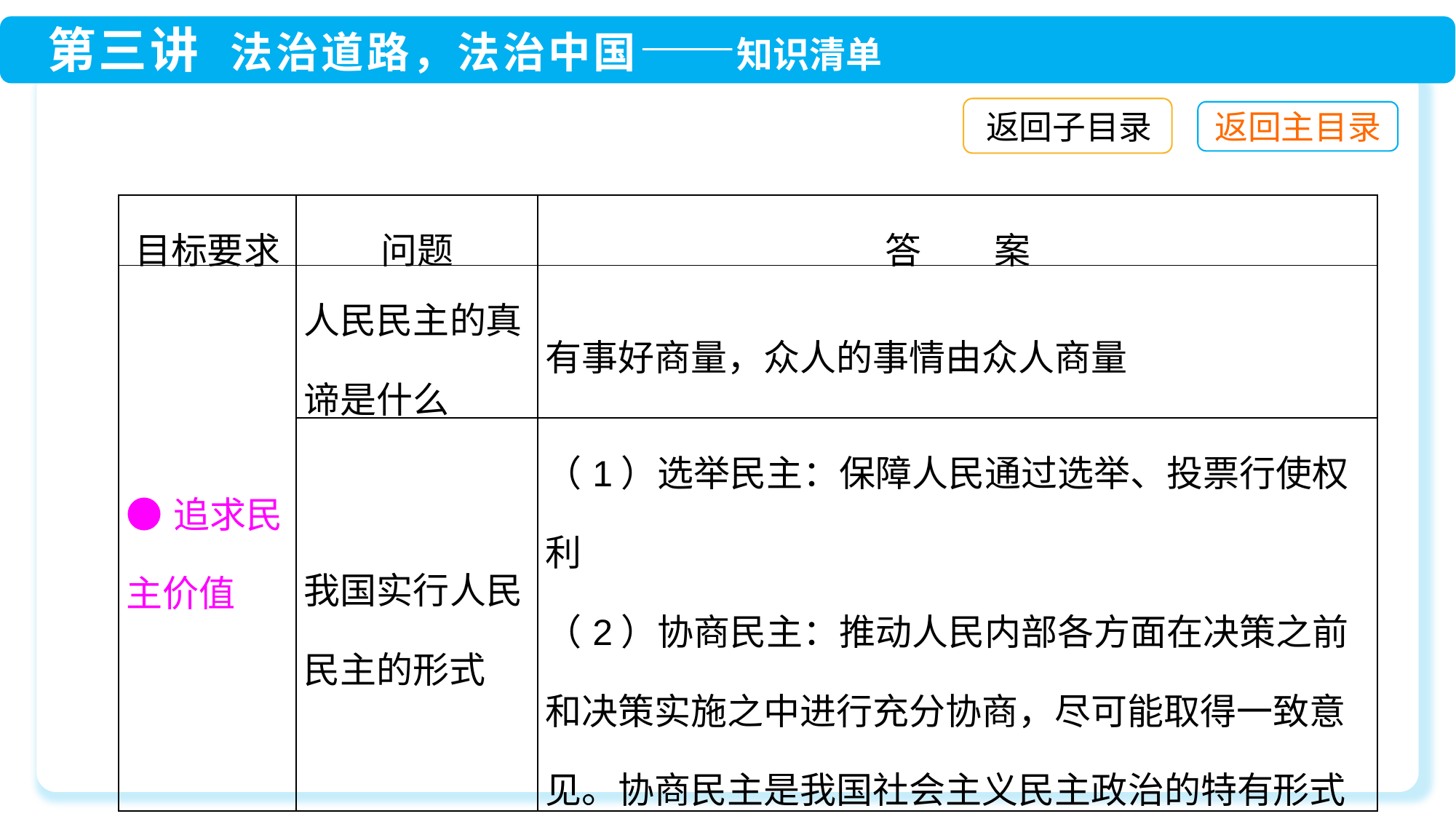

返回子目录
| 目标要求 | 问题 | 答　　案 |
| --- | --- | --- |
| ●追求民主价值 | 人民民主的真谛是什么 | 有事好商量，众人的事情由众人商量 |
|  | 我国实行人民民主的形式 | （1）选举民主：保障人民通过选举、投票行使权利 （2）协商民主：推动人民内部各方面在决策之前和决策实施之中进行充分协商，尽可能取得一致意见。协商民主是我国社会主义民主政治的特有形式和独特优势 |